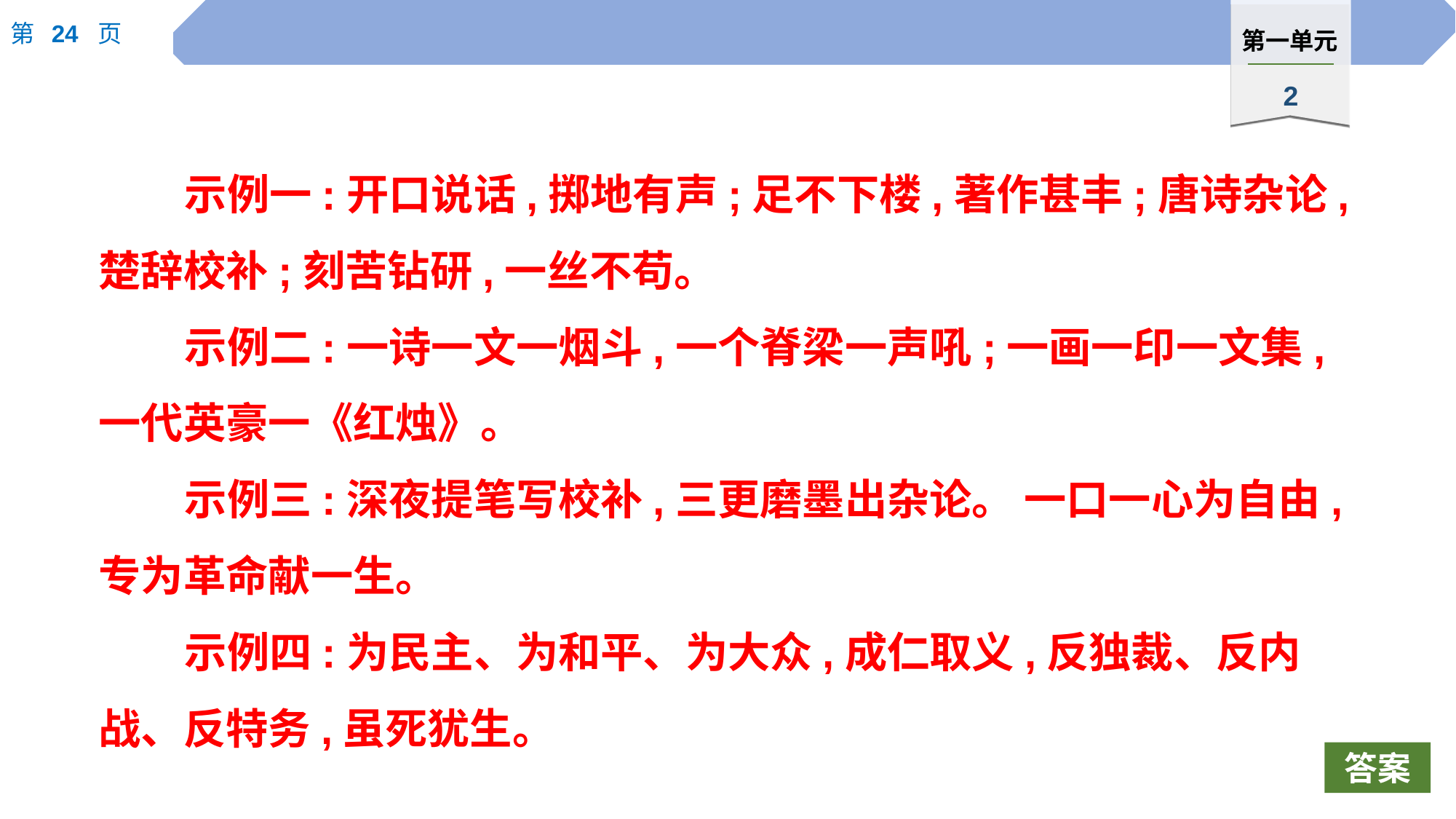

示例一:开口说话,掷地有声;足不下楼,著作甚丰;唐诗杂论,楚辞校补;刻苦钻研,一丝不苟。
示例二:一诗一文一烟斗,一个脊梁一声吼;一画一印一文集,一代英豪一《红烛》。
示例三:深夜提笔写校补,三更磨墨出杂论。 一口一心为自由,专为革命献一生。
示例四:为民主、为和平、为大众,成仁取义,反独裁、反内战、反特务,虽死犹生。
答案